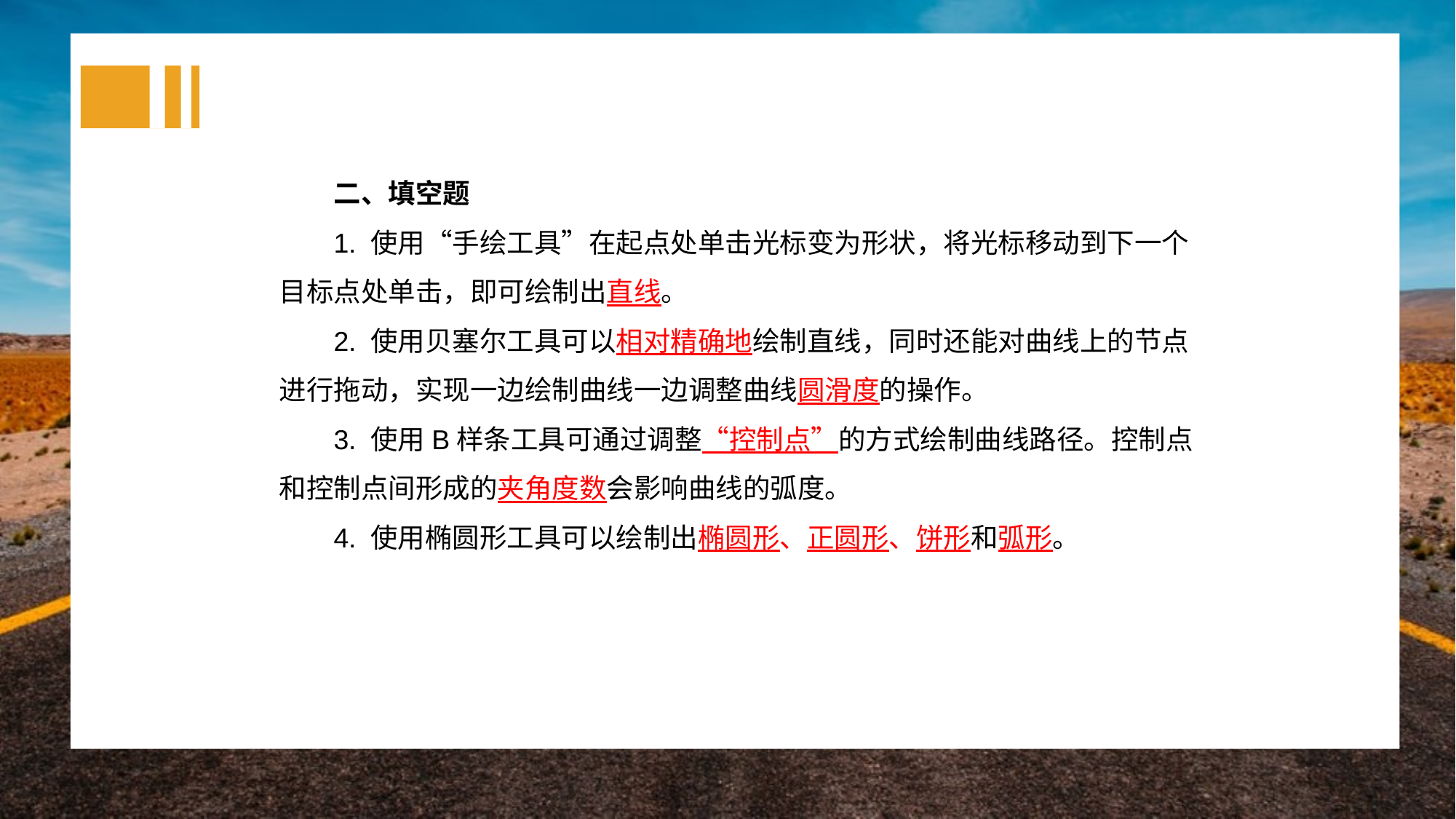

二、填空题
1. 使用“手绘工具”在起点处单击光标变为形状，将光标移动到下一个目标点处单击，即可绘制出直线。
2. 使用贝塞尔工具可以相对精确地绘制直线，同时还能对曲线上的节点进行拖动，实现一边绘制曲线一边调整曲线圆滑度的操作。
3. 使用B样条工具可通过调整“控制点”的方式绘制曲线路径。控制点和控制点间形成的夹角度数会影响曲线的弧度。
4. 使用椭圆形工具可以绘制出椭圆形、正圆形、饼形和弧形。